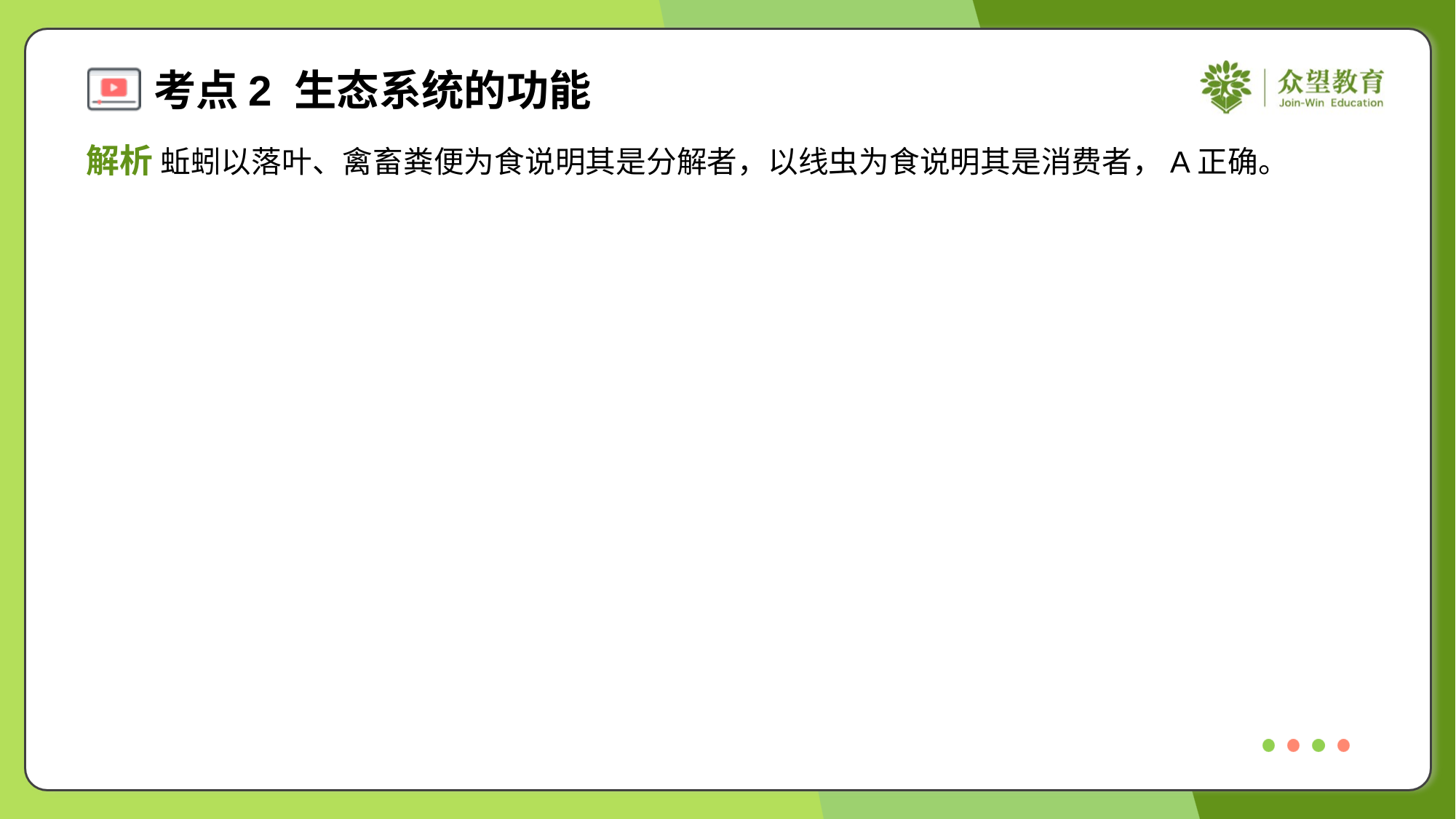

解析 蚯蚓以落叶、禽畜粪便为食说明其是分解者，以线虫为食说明其是消费者，A正确。